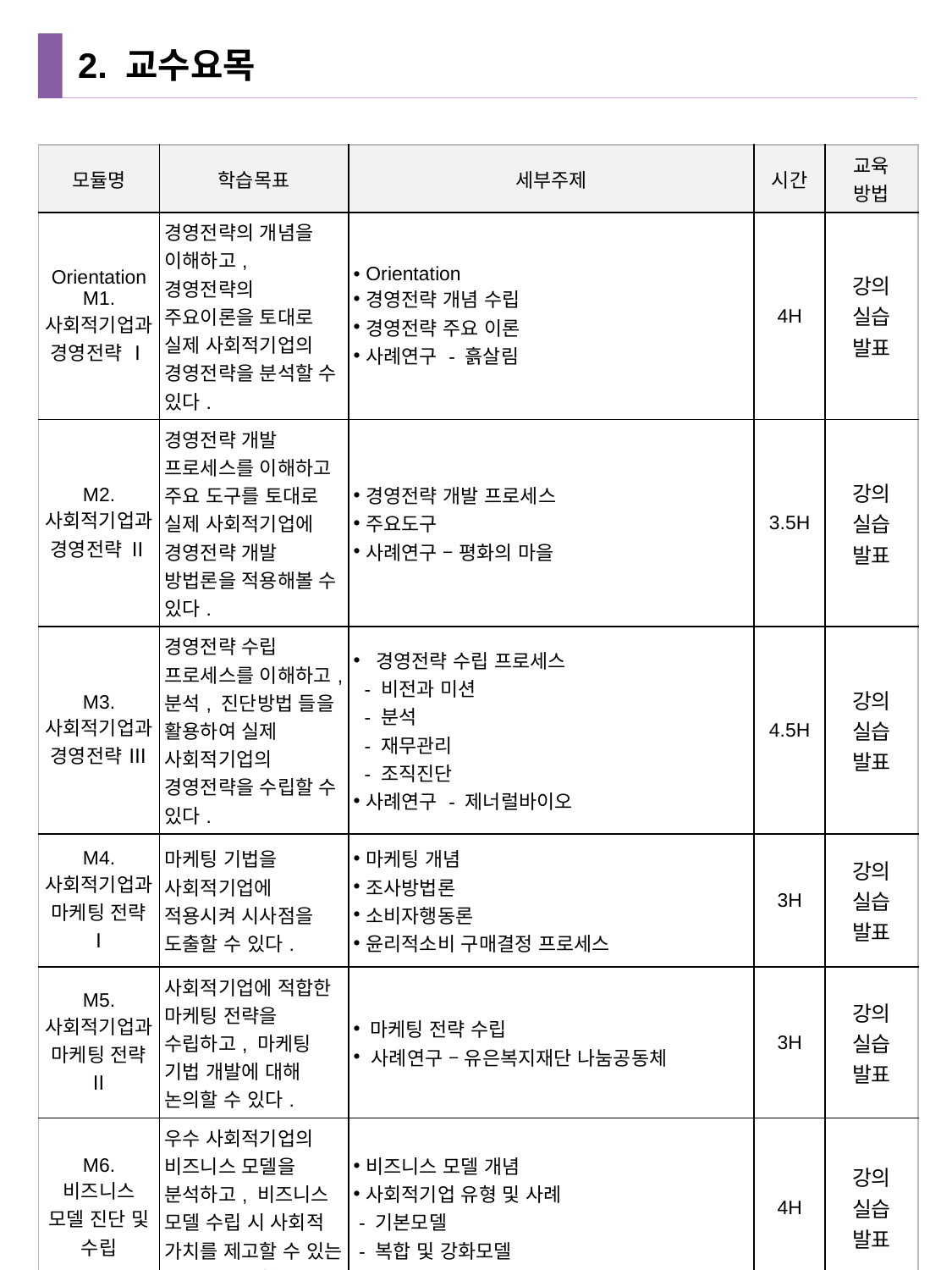

# 2. 교수요목
| 모듈명 | 학습목표 | 세부주제 | 시간 | 교육 방법 |
| --- | --- | --- | --- | --- |
| Orientation M1. 사회적기업과 경영전략 Ⅰ | 경영전략의 개념을 이해하고, 경영전략의 주요이론을 토대로 실제 사회적기업의 경영전략을 분석할 수 있다. | Orientation 경영전략 개념 수립 경영전략 주요 이론 사례연구 - 흙살림 | 4H | 강의 실습 발표 |
| M2. 사회적기업과 경영전략 Ⅱ | 경영전략 개발 프로세스를 이해하고 주요 도구를 토대로 실제 사회적기업에 경영전략 개발 방법론을 적용해볼 수 있다. | 경영전략 개발 프로세스 주요도구 사례연구 – 평화의 마을 | 3.5H | 강의 실습 발표 |
| M3. 사회적기업과 경영전략 Ⅲ | 경영전략 수립 프로세스를 이해하고, 분석, 진단방법 들을 활용하여 실제 사회적기업의 경영전략을 수립할 수 있다. | 경영전략 수립 프로세스 - 비전과 미션 - 분석 - 재무관리 - 조직진단 사례연구 - 제너럴바이오 | 4.5H | 강의 실습 발표 |
| M4. 사회적기업과 마케팅 전략 Ⅰ | 마케팅 기법을 사회적기업에 적용시켜 시사점을 도출할 수 있다. | 마케팅 개념 조사방법론 소비자행동론 윤리적소비 구매결정 프로세스 | 3H | 강의 실습 발표 |
| M5. 사회적기업과 마케팅 전략 Ⅱ | 사회적기업에 적합한 마케팅 전략을 수립하고, 마케팅 기법 개발에 대해 논의할 수 있다. | 마케팅 전략 수립 사례연구 – 유은복지재단 나눔공동체 | 3H | 강의 실습 발표 |
| M6. 비즈니스 모델 진단 및 수립 | 우수 사회적기업의 비즈니스 모델을 분석하고, 비즈니스 모델 수립 시 사회적 가치를 제고할 수 있는 방안을 논의할 수 있다. | 비즈니스 모델 개념 사회적기업 유형 및 사례 - 기본모델 - 복합 및 강화모델 | 4H | 강의 실습 발표 |
4